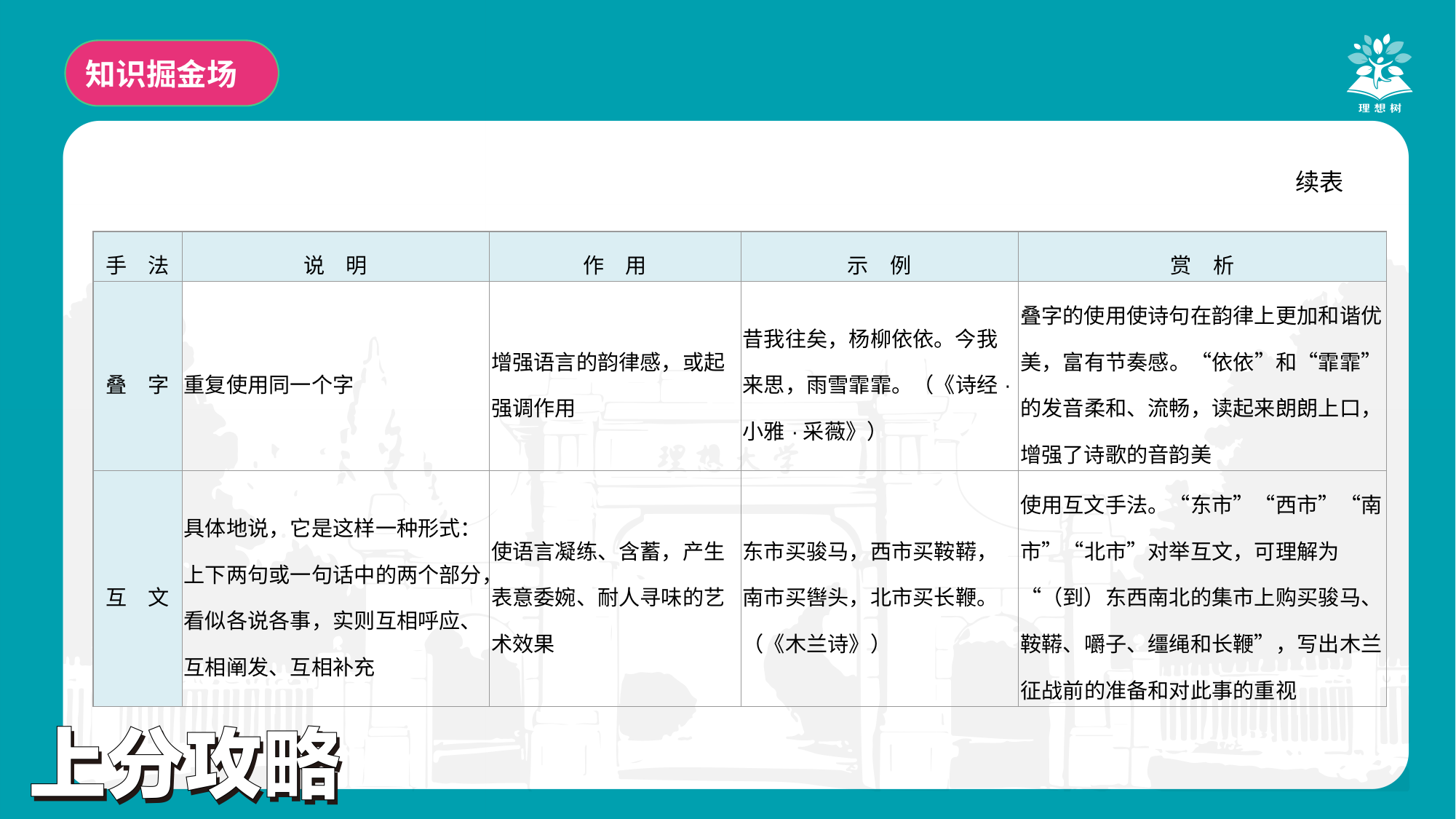

知识掘金场
续表
| 手　法 | 说　明 | 作　用 | 示　例 | 赏　析 |
| --- | --- | --- | --- | --- |
| 叠　字 | 重复使用同一个字 | 增强语言的韵律感，或起强调作用 | 昔我往矣，杨柳依依。今我来思，雨雪霏霏。（《诗经·小雅·采薇》） | 叠字的使用使诗句在韵律上更加和谐优美，富有节奏感。“依依”和“霏霏”的发音柔和、流畅，读起来朗朗上口，增强了诗歌的音韵美 |
| 互　文 | 具体地说，它是这样一种形式：上下两句或一句话中的两个部分，看似各说各事，实则互相呼应、互相阐发、互相补充 | 使语言凝练、含蓄，产生表意委婉、耐人寻味的艺术效果 | 东市买骏马，西市买鞍鞯，南市买辔头，北市买长鞭。（《木兰诗》） | 使用互文手法。“东市”“西市”“南市”“北市”对举互文，可理解为“（到）东西南北的集市上购买骏马、鞍鞯、嚼子、缰绳和长鞭”，写出木兰征战前的准备和对此事的重视 |